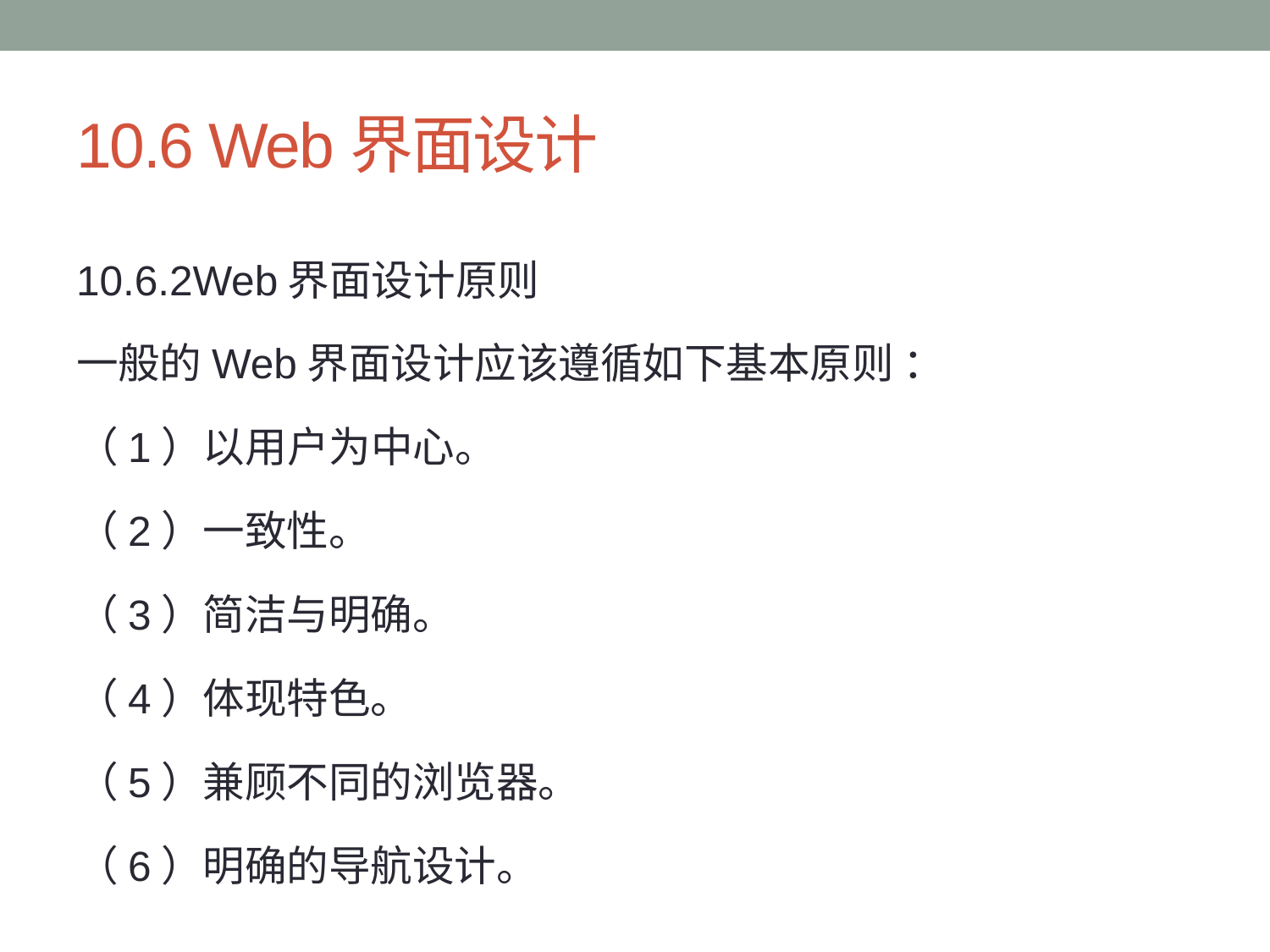

# 10.6 Web界面设计
10.6.2Web界面设计原则
一般的Web界面设计应该遵循如下基本原则 ：
（1）以用户为中心。
（2）一致性。
（3）简洁与明确。
（4）体现特色。
（5）兼顾不同的浏览器。
（6）明确的导航设计。